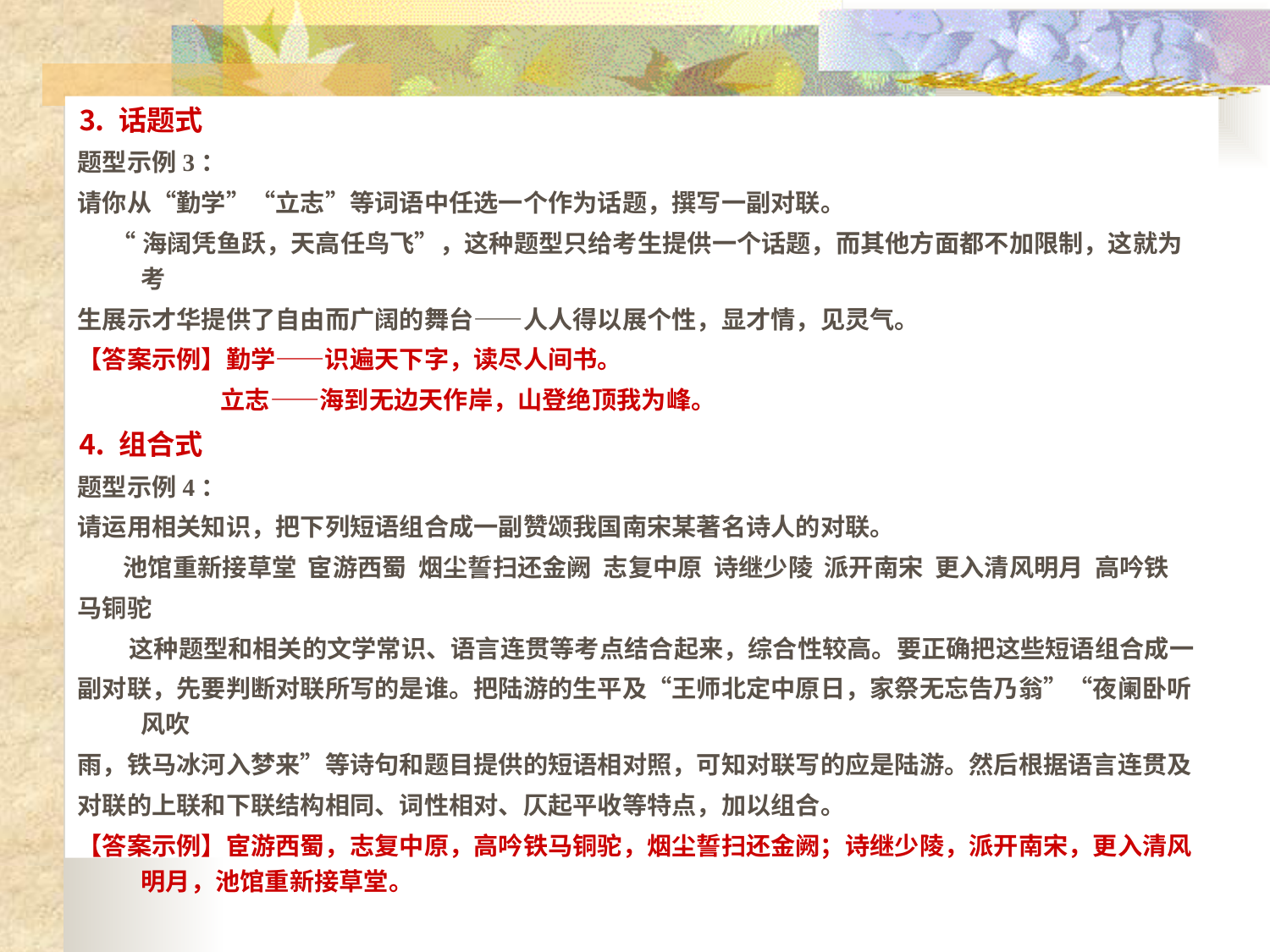

# ⒊ 话题式
题型示例3：
请你从“勤学”“立志”等词语中任选一个作为话题，撰写一副对联。
      “海阔凭鱼跃，天高任鸟飞”，这种题型只给考生提供一个话题，而其他方面都不加限制，这就为考
生展示才华提供了自由而广阔的舞台——人人得以展个性，显才情，见灵气。
【答案示例】勤学——识遍天下字，读尽人间书。
                        立志——海到无边天作岸，山登绝顶我为峰。
⒋ 组合式
题型示例4：
请运用相关知识，把下列短语组合成一副赞颂我国南宋某著名诗人的对联。
       池馆重新接草堂  宦游西蜀  烟尘誓扫还金阙  志复中原  诗继少陵  派开南宋  更入清风明月  高吟铁
马铜驼
        这种题型和相关的文学常识、语言连贯等考点结合起来，综合性较高。要正确把这些短语组合成一
副对联，先要判断对联所写的是谁。把陆游的生平及“王师北定中原日，家祭无忘告乃翁”“夜阑卧听风吹
雨，铁马冰河入梦来”等诗句和题目提供的短语相对照，可知对联写的应是陆游。然后根据语言连贯及
对联的上联和下联结构相同、词性相对、仄起平收等特点，加以组合。
【答案示例】宦游西蜀，志复中原，高吟铁马铜驼，烟尘誓扫还金阙；诗继少陵，派开南宋，更入清风明月，池馆重新接草堂。